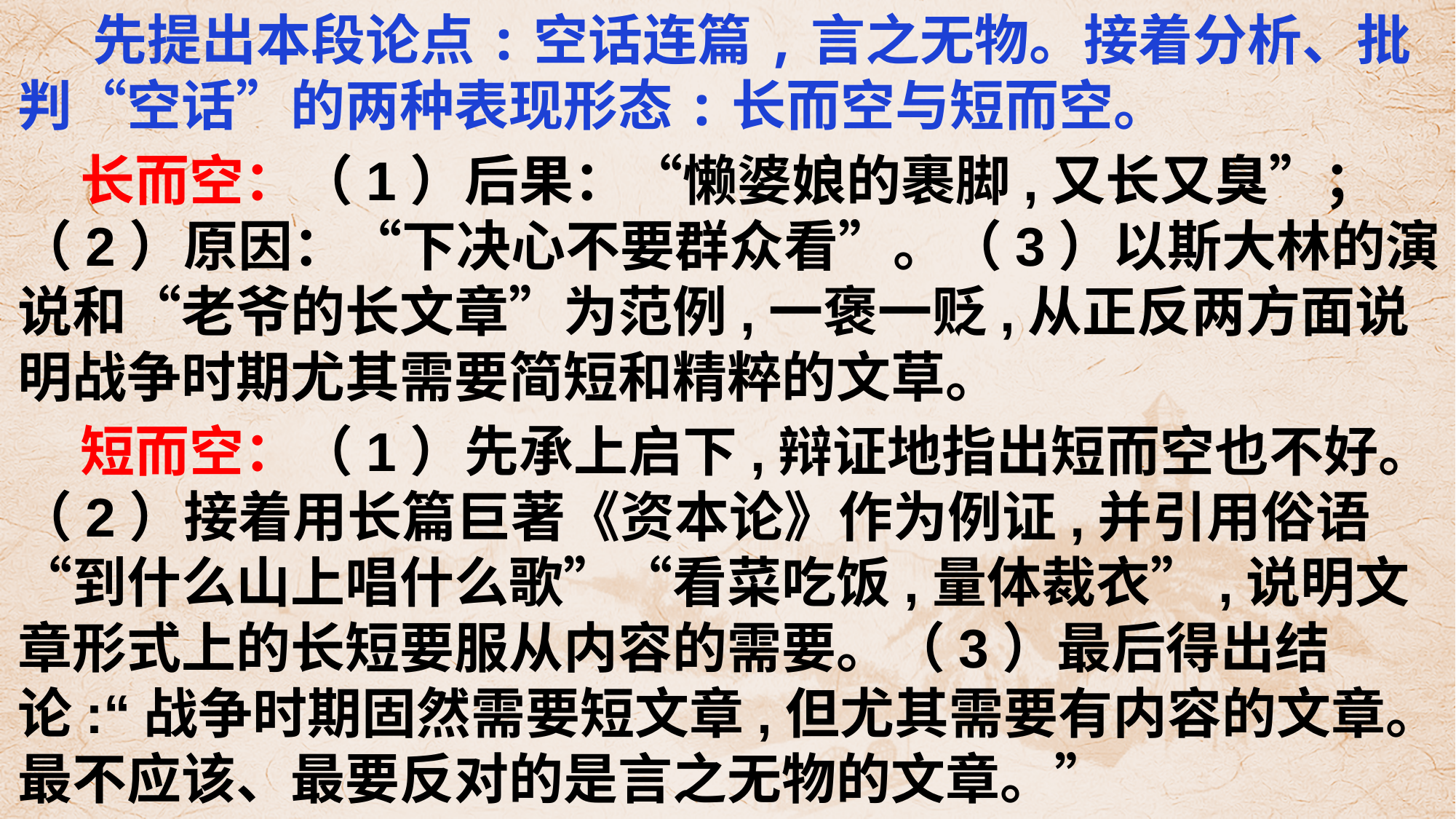

先提出本段论点:空话连篇,言之无物。接着分析、批判“空话”的两种表现形态:长而空与短而空。
    长而空：（1）后果：“懒婆娘的裹脚,又长又臭”；（2）原因：“下决心不要群众看”。（3）以斯大林的演说和“老爷的长文章”为范例,一褒一贬,从正反两方面说明战争时期尤其需要简短和精粹的文草。
    短而空：（1）先承上启下,辩证地指出短而空也不好。（2）接着用长篇巨著《资本论》作为例证,并引用俗语“到什么山上唱什么歌”“看菜吃饭,量体裁衣”,说明文章形式上的长短要服从内容的需要。（3）最后得出结论:“战争时期固然需要短文章,但尤其需要有内容的文章。最不应该、最要反对的是言之无物的文章。”